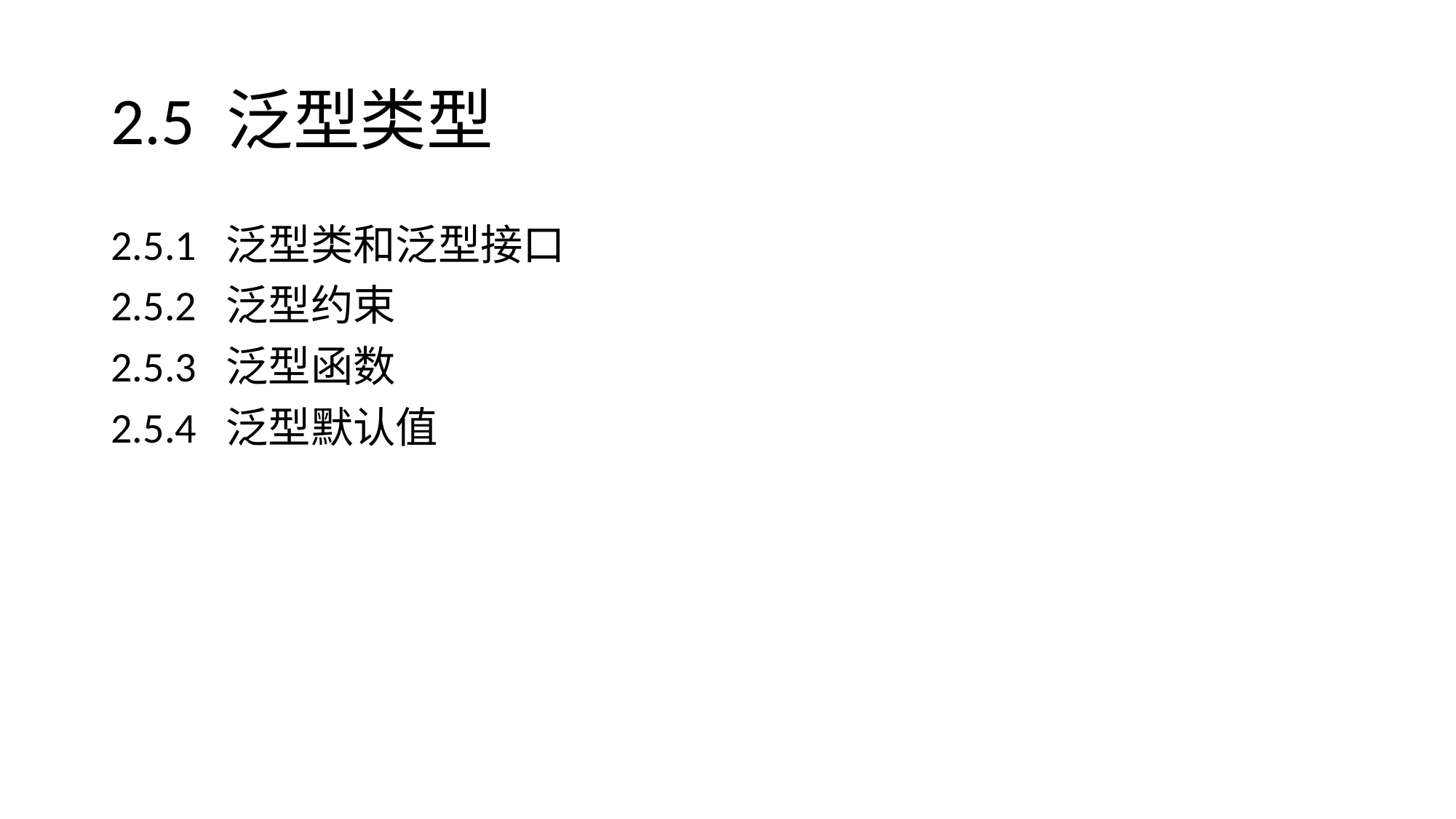

# 2.5 泛型类型
2.5.1  泛型类和泛型接口
2.5.2  泛型约束
2.5.3  泛型函数
2.5.4  泛型默认值